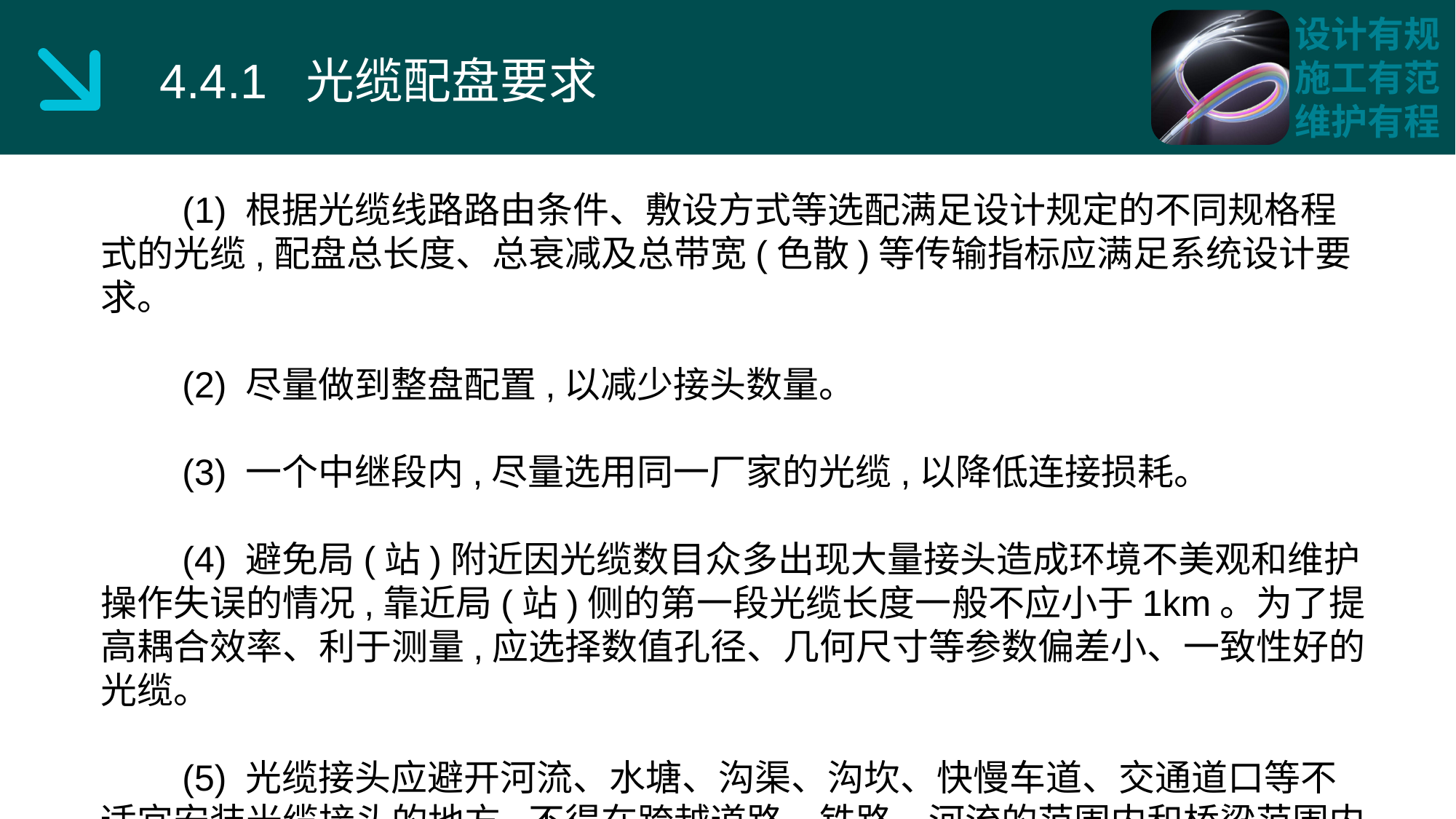

4.4.1  光缆配盘要求

        (1) 根据光缆线路路由条件、敷设方式等选配满足设计规定的不同规格程式的光缆,配盘总长度、总衰减及总带宽(色散)等传输指标应满足系统设计要求。

        (2) 尽量做到整盘配置,以减少接头数量。

        (3) 一个中继段内,尽量选用同一厂家的光缆,以降低连接损耗。

        (4) 避免局(站)附近因光缆数目众多出现大量接头造成环境不美观和维护操作失误的情况,靠近局(站)侧的第一段光缆长度一般不应小于1km。为了提高耦合效率、利于测量,应选择数值孔径、几何尺寸等参数偏差小、一致性好的光缆。

        (5) 光缆接头应避开河流、水塘、沟渠、沟坎、快慢车道、交通道口等不适宜安装光缆接头的地方,不得在跨越道路、铁路、河流的范围内和桥梁范围内设立接头。光缆配盘后接头点应满足要求。